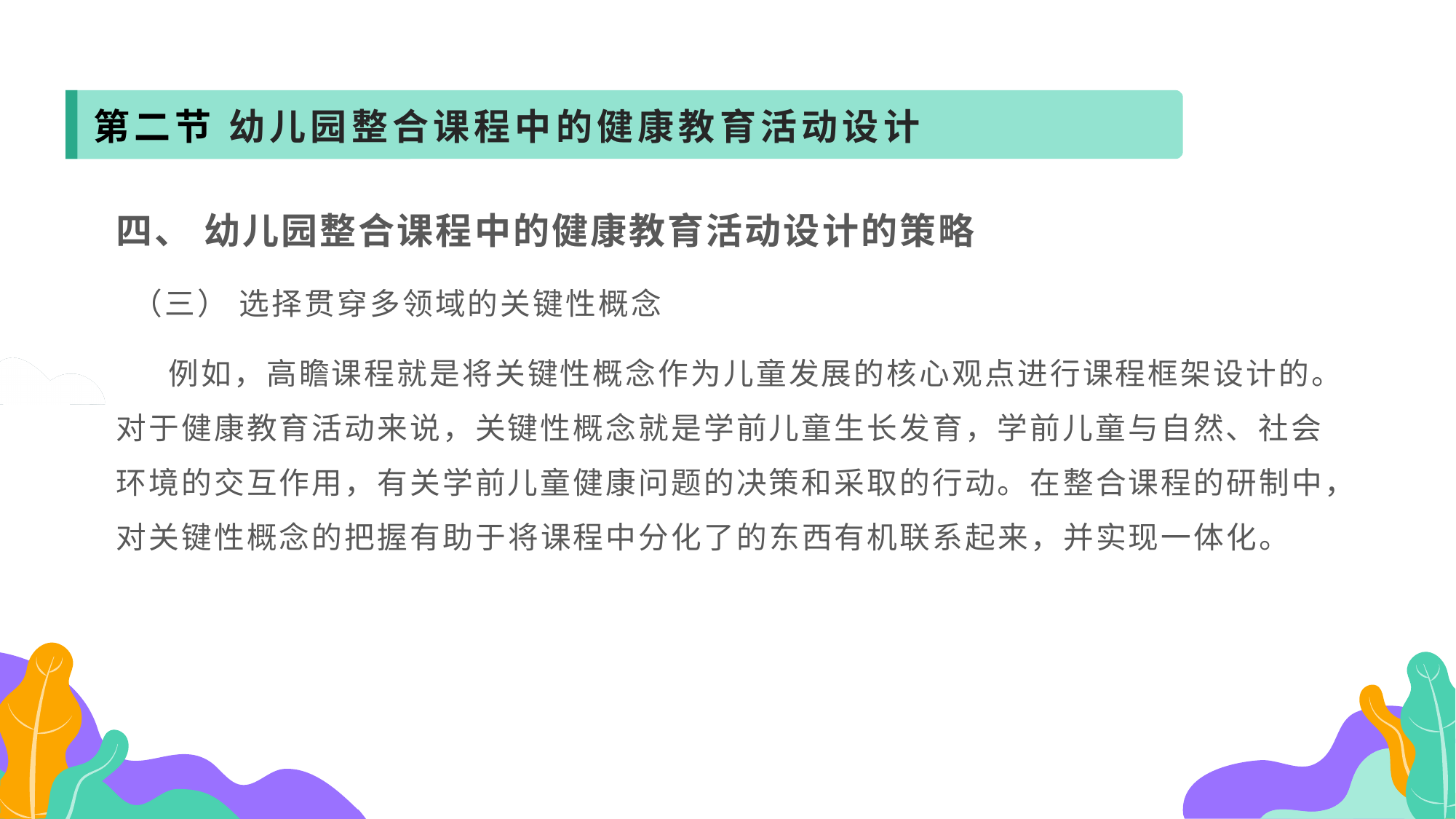

第二节 幼儿园整合课程中的健康教育活动设计
四、 幼儿园整合课程中的健康教育活动设计的策略
 （三） 选择贯穿多领域的关键性概念
     例如，高瞻课程就是将关键性概念作为儿童发展的核心观点进行课程框架设计的。对于健康教育活动来说，关键性概念就是学前儿童生长发育，学前儿童与自然、社会环境的交互作用，有关学前儿童健康问题的决策和采取的行动。在整合课程的研制中，对关键性概念的把握有助于将课程中分化了的东西有机联系起来，并实现一体化。